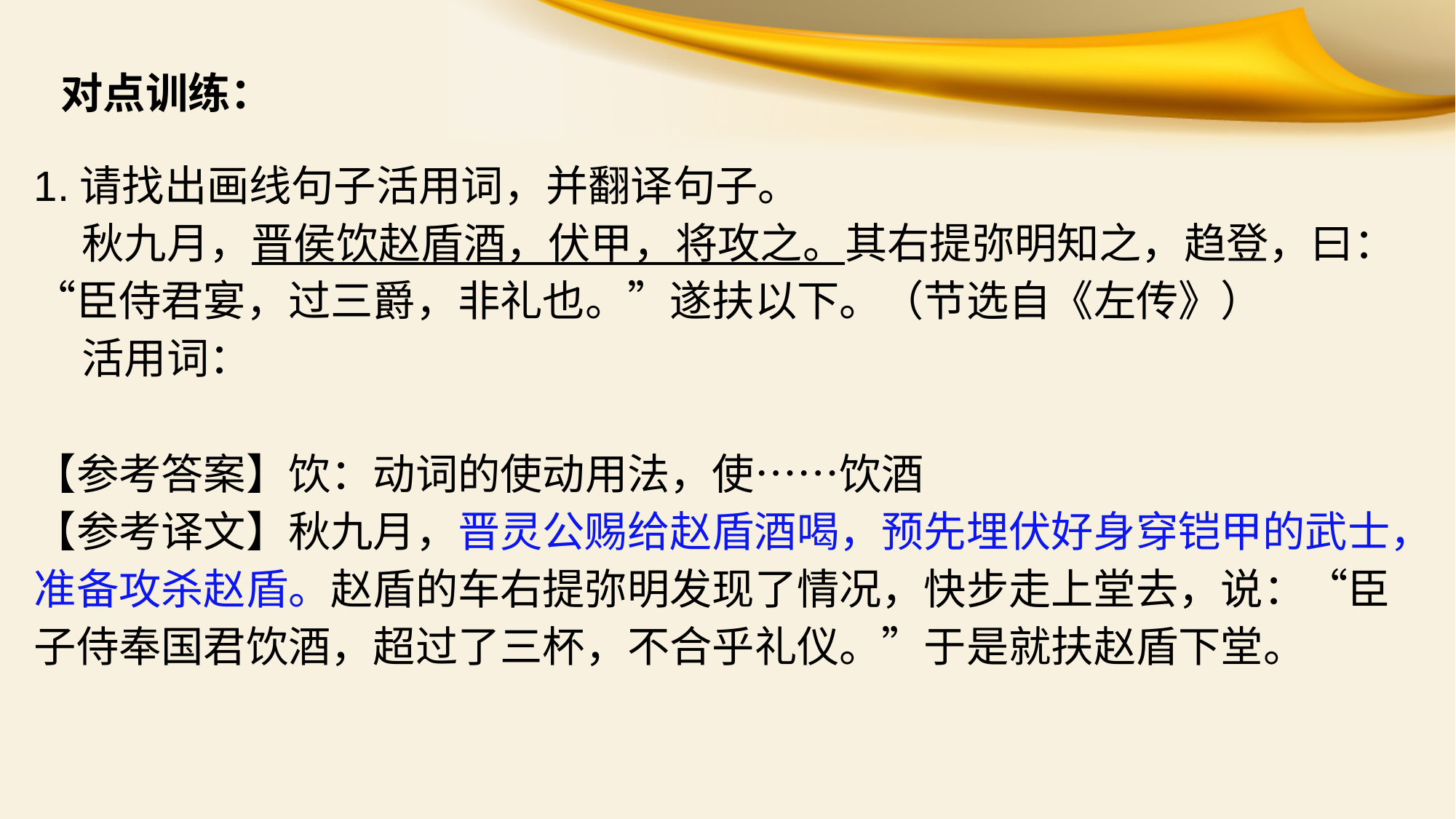

对点训练：
1.请找出画线句子活用词，并翻译句子。
    秋九月，晋侯饮赵盾酒，伏甲，将攻之。其右提弥明知之，趋登，曰：“臣侍君宴，过三爵，非礼也。”遂扶以下。（节选自《左传》）
    活用词：

【参考答案】饮：动词的使动用法，使……饮酒
【参考译文】秋九月，晋灵公赐给赵盾酒喝，预先埋伏好身穿铠甲的武士，准备攻杀赵盾。赵盾的车右提弥明发现了情况，快步走上堂去，说：“臣子侍奉国君饮酒，超过了三杯，不合乎礼仪。”于是就扶赵盾下堂。